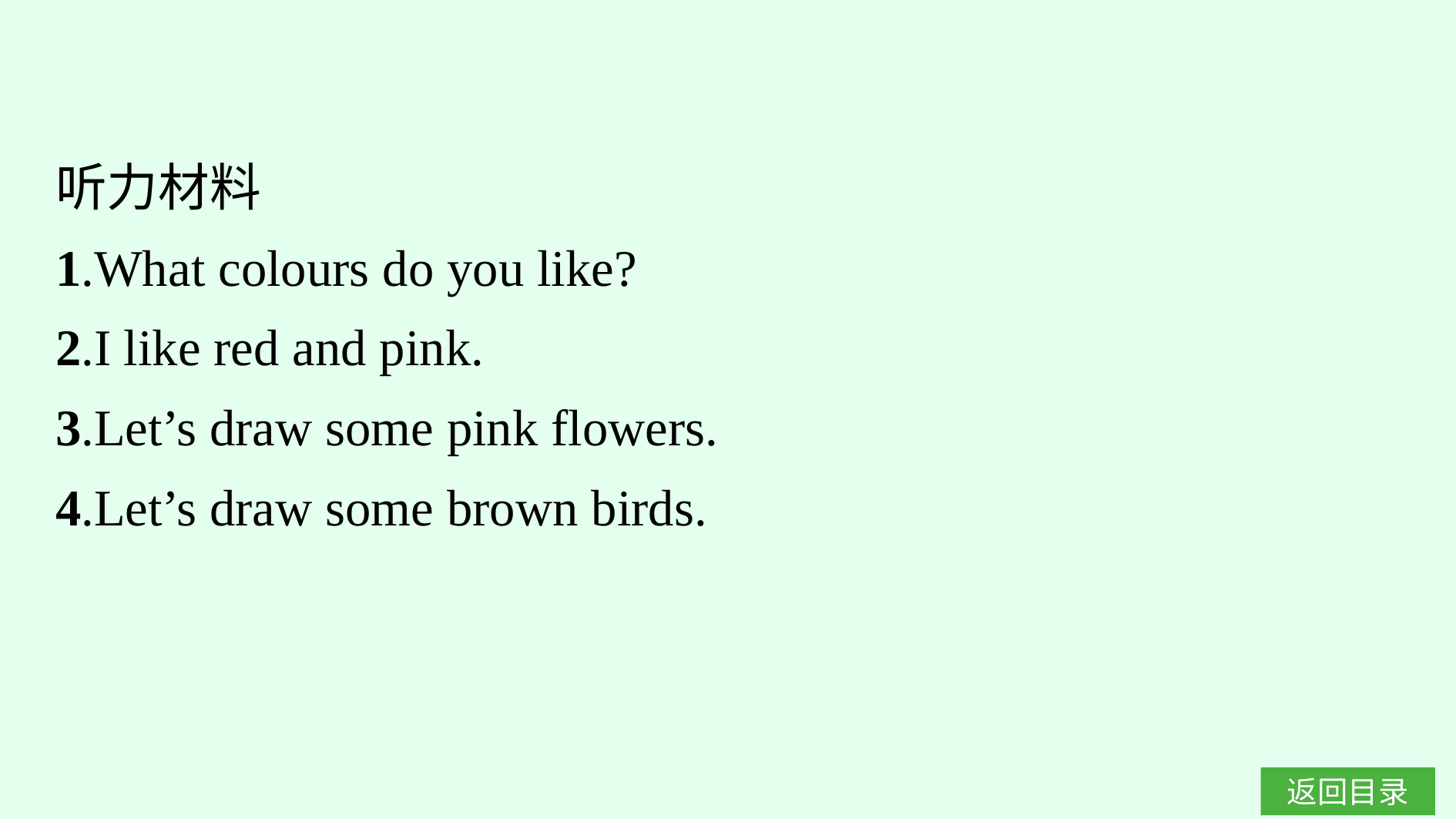

听力材料
1.What colours do you like?
2.I like red and pink.
3.Let’s draw some pink flowers.
4.Let’s draw some brown birds.